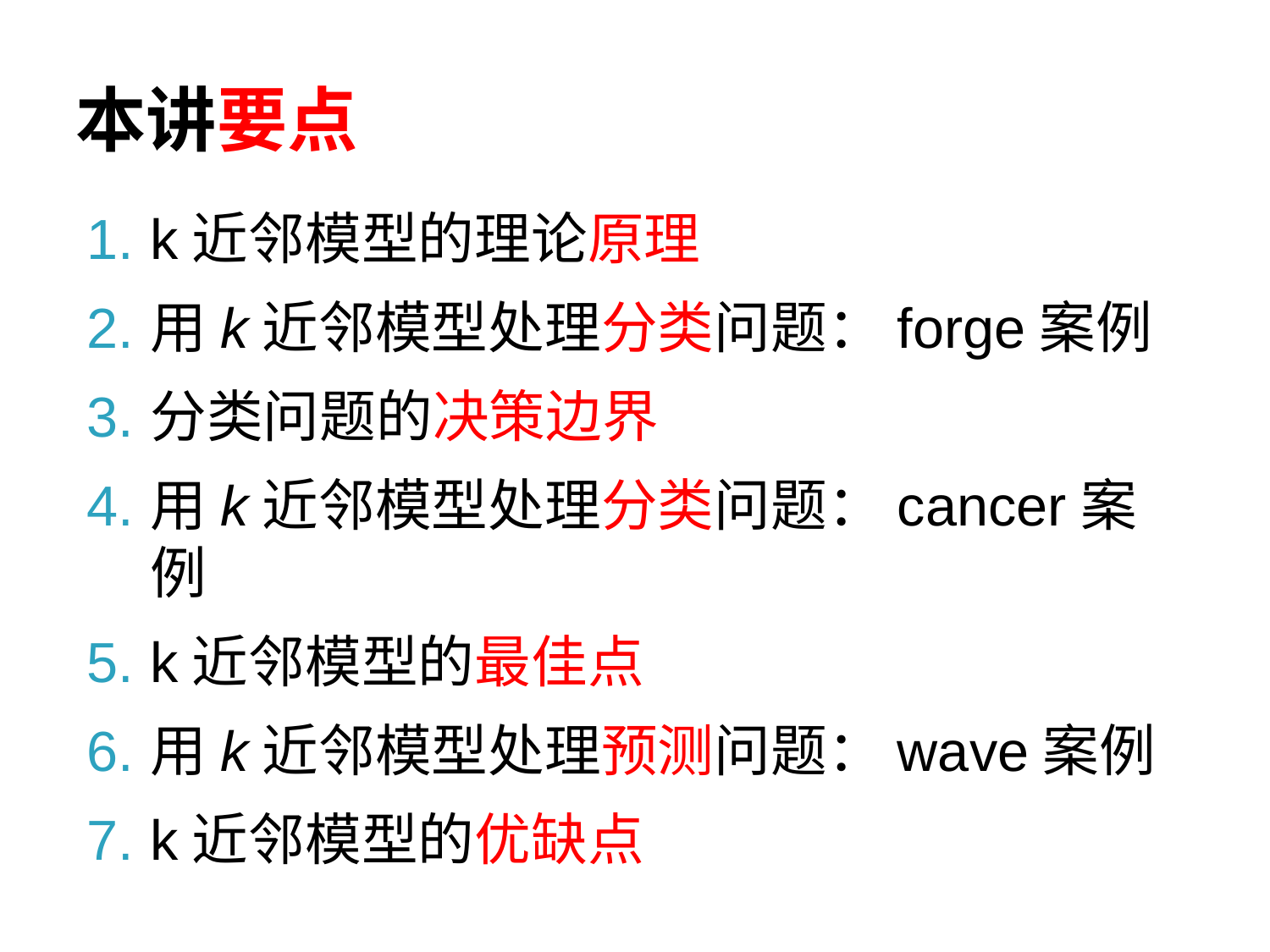

# 本讲要点
k近邻模型的理论原理
用k近邻模型处理分类问题：forge案例
分类问题的决策边界
用k近邻模型处理分类问题：cancer案例
k近邻模型的最佳点
用k近邻模型处理预测问题：wave案例
k近邻模型的优缺点